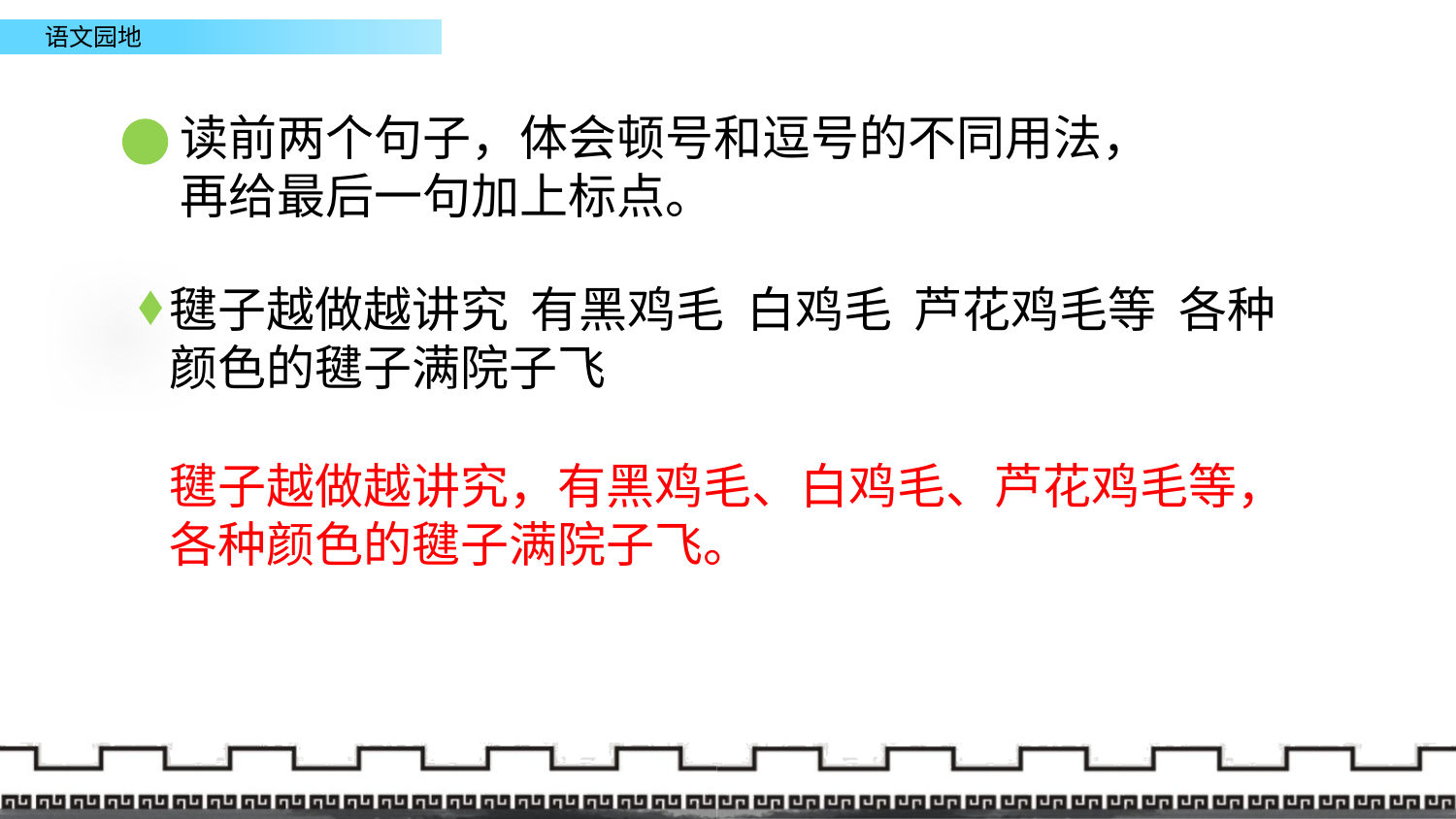

读前两个句子，体会顿号和逗号的不同用法，再给最后一句加上标点。

毽子越做越讲究  有黑鸡毛  白鸡毛  芦花鸡毛等  各种颜色的毽子满院子飞

毽子越做越讲究，有黑鸡毛、白鸡毛、芦花鸡毛等，各种颜色的毽子满院子飞。